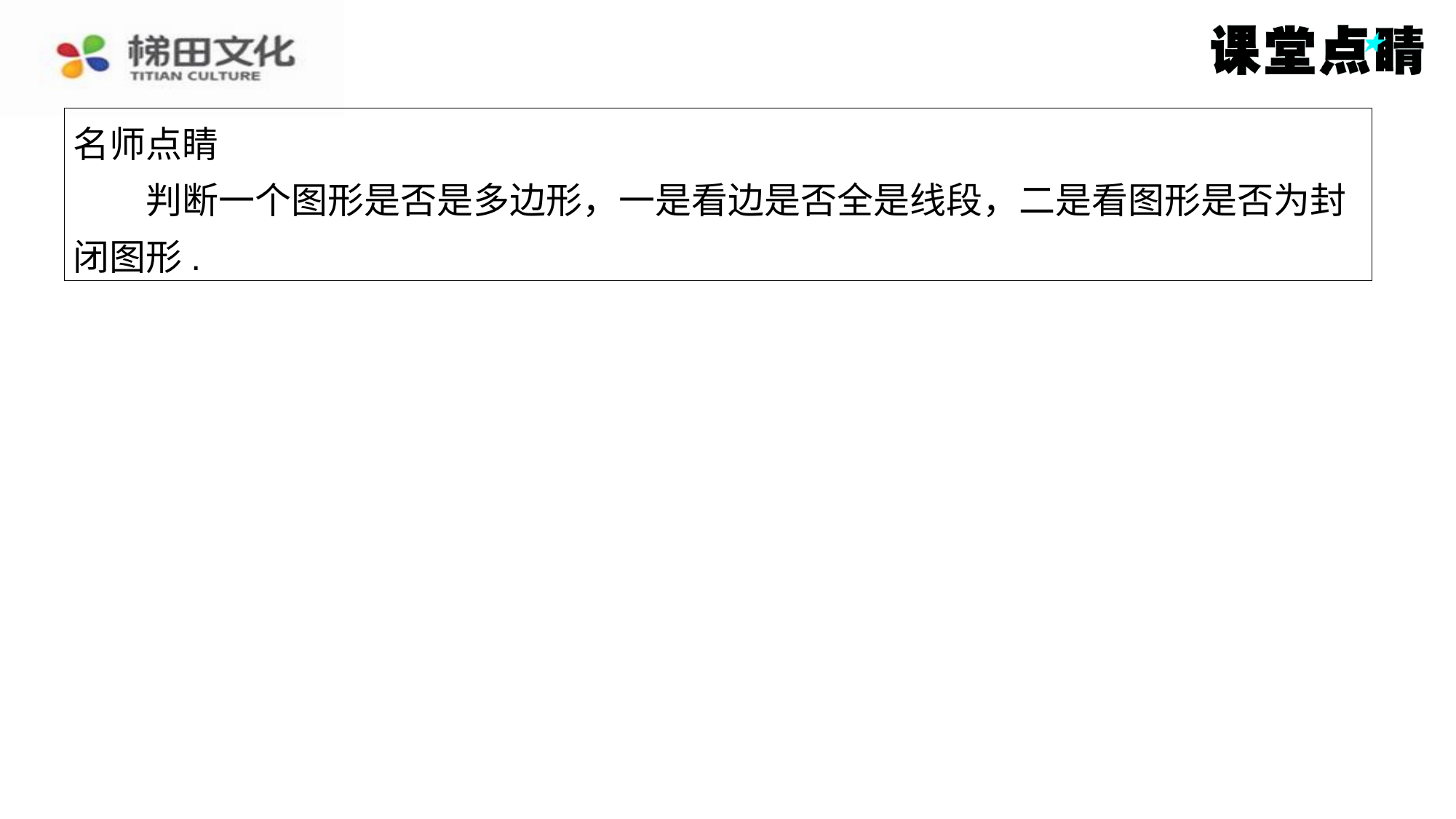

名师点睛
判断一个图形是否是多边形，一是看边是否全是线段，二是看图形是否为封
闭图形.